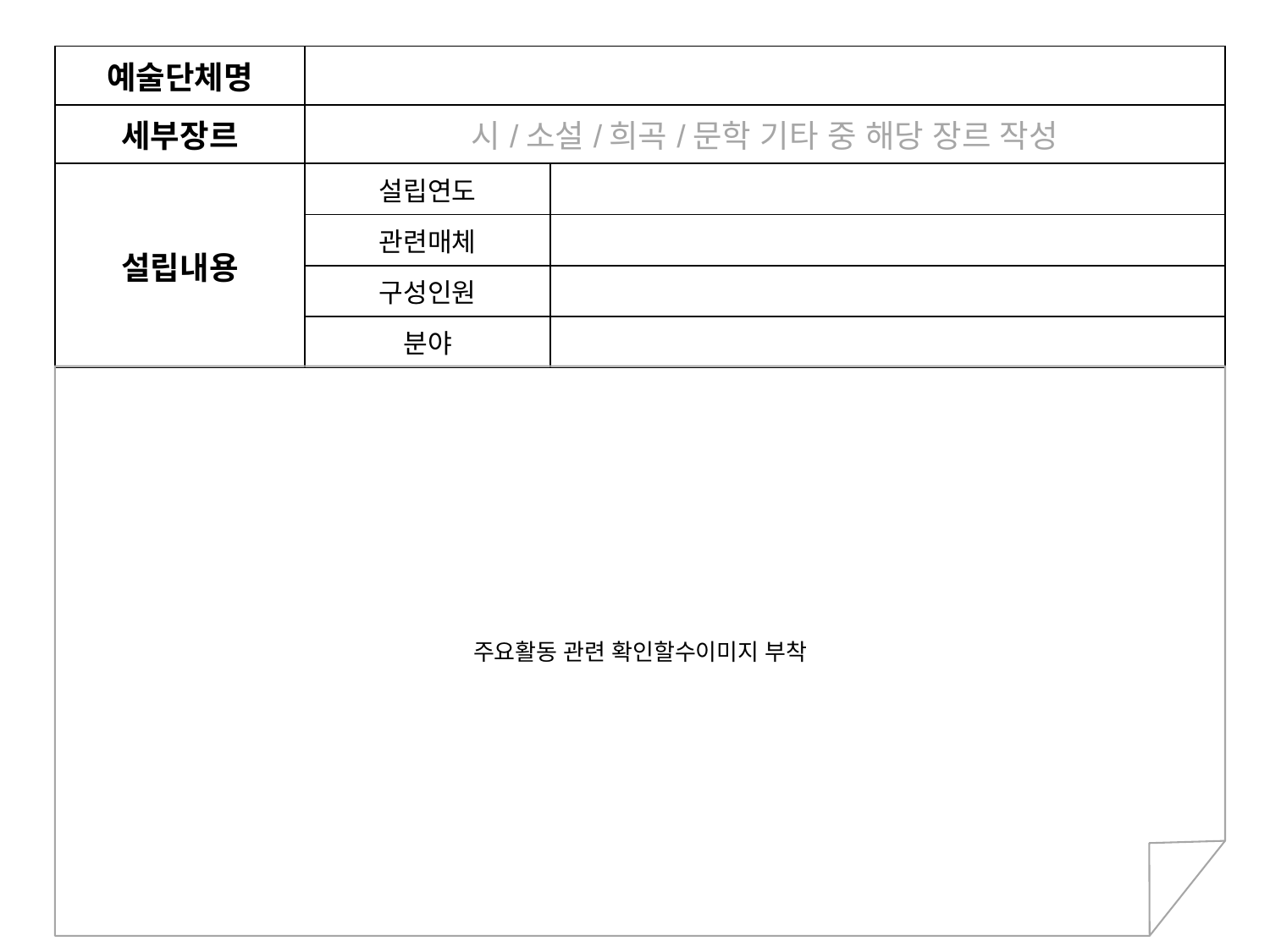

| 예술단체명 |  |  |
| --- | --- | --- |
| 세부장르 | 시/소설/희곡/문학 기타 중 해당 장르 작성 |  |
| 설립내용 | 설립연도 |  |
|  | 관련매체 |  |
|  | 구성인원 |  |
|  | 분야 |  |
주요활동 관련 확인할수이미지 부착